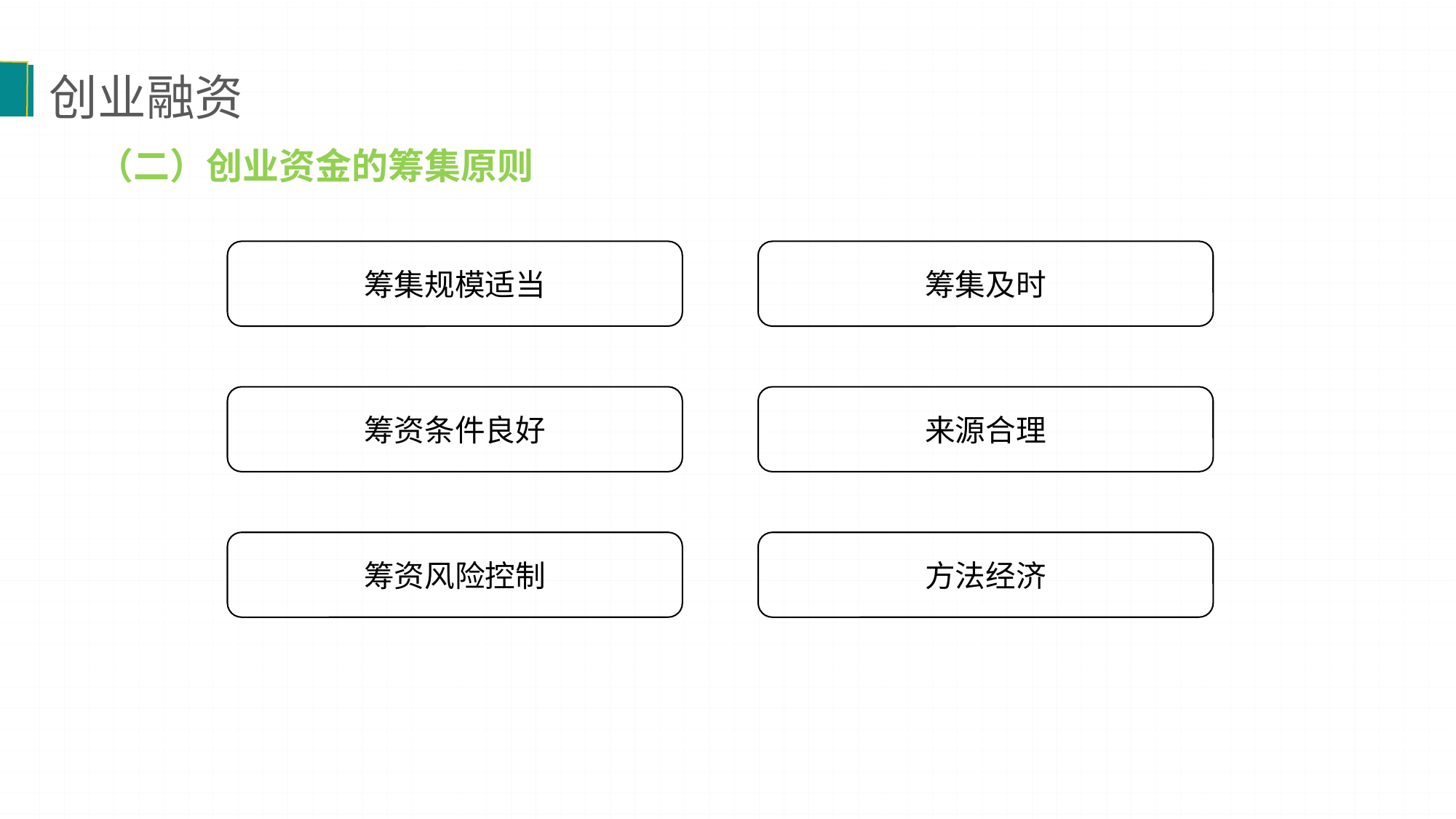

创业融资

（二）创业资金的筹集原则
筹集规模适当
筹集及时
筹资条件良好
来源合理
筹资风险控制
方法经济